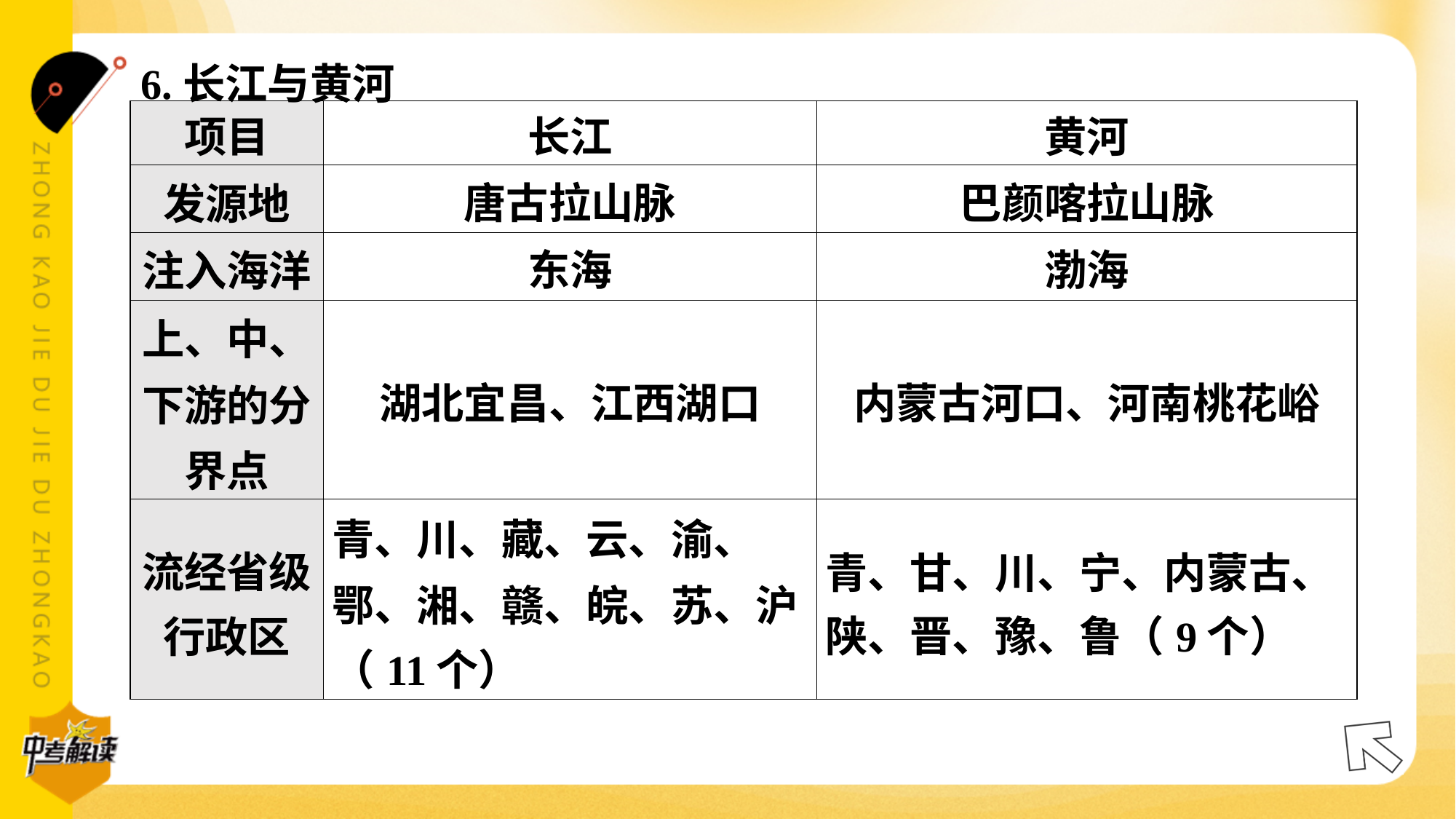

6.长江与黄河
| 项目 | 长江 | 黄河 |
| --- | --- | --- |
| 发源地 | 唐古拉山脉 | 巴颜喀拉山脉 |
| 注入海洋 | 东海 | 渤海 |
| 上、中、 下游的分 界点 | 湖北宜昌、江西湖口 | 内蒙古河口、河南桃花峪 |
| 流经省级 行政区 | 青、川、藏、云、渝、 鄂、湘、赣、皖、苏、沪 （11个） | 青、甘、川、宁、内蒙古、 陕、晋、豫、鲁（9个） |